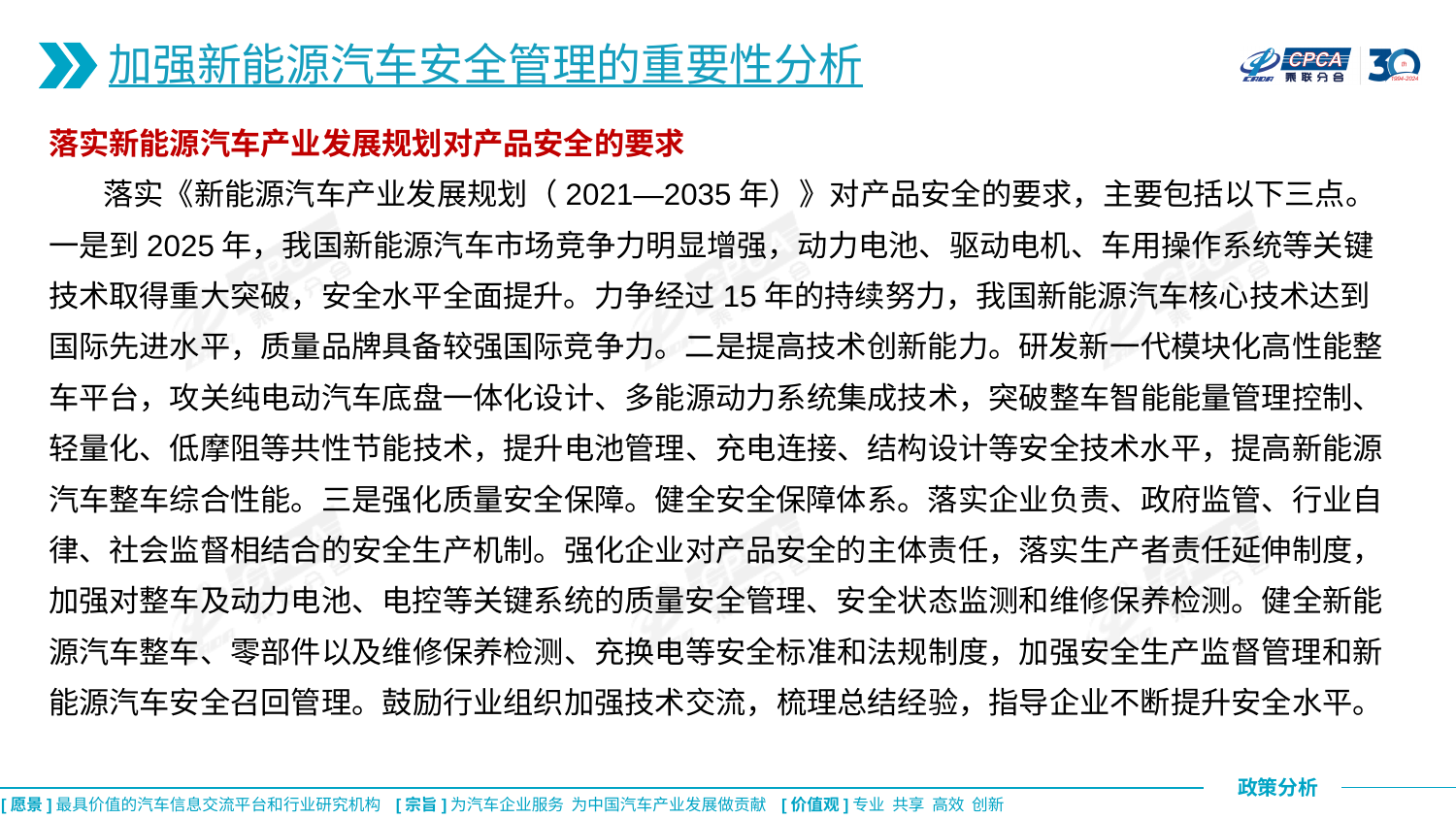

加强新能源汽车安全管理的重要性分析
落实新能源汽车产业发展规划对产品安全的要求
       落实《新能源汽车产业发展规划（2021—2035年）》对产品安全的要求，主要包括以下三点。一是到2025年，我国新能源汽车市场竞争力明显增强，动力电池、驱动电机、车用操作系统等关键技术取得重大突破，安全水平全面提升。力争经过15年的持续努力，我国新能源汽车核心技术达到国际先进水平，质量品牌具备较强国际竞争力。二是提高技术创新能力。研发新一代模块化高性能整车平台，攻关纯电动汽车底盘一体化设计、多能源动力系统集成技术，突破整车智能能量管理控制、轻量化、低摩阻等共性节能技术，提升电池管理、充电连接、结构设计等安全技术水平，提高新能源汽车整车综合性能。三是强化质量安全保障。健全安全保障体系。落实企业负责、政府监管、行业自律、社会监督相结合的安全生产机制。强化企业对产品安全的主体责任，落实生产者责任延伸制度，加强对整车及动力电池、电控等关键系统的质量安全管理、安全状态监测和维修保养检测。健全新能源汽车整车、零部件以及维修保养检测、充换电等安全标准和法规制度，加强安全生产监督管理和新能源汽车安全召回管理。鼓励行业组织加强技术交流，梳理总结经验，指导企业不断提升安全水平。